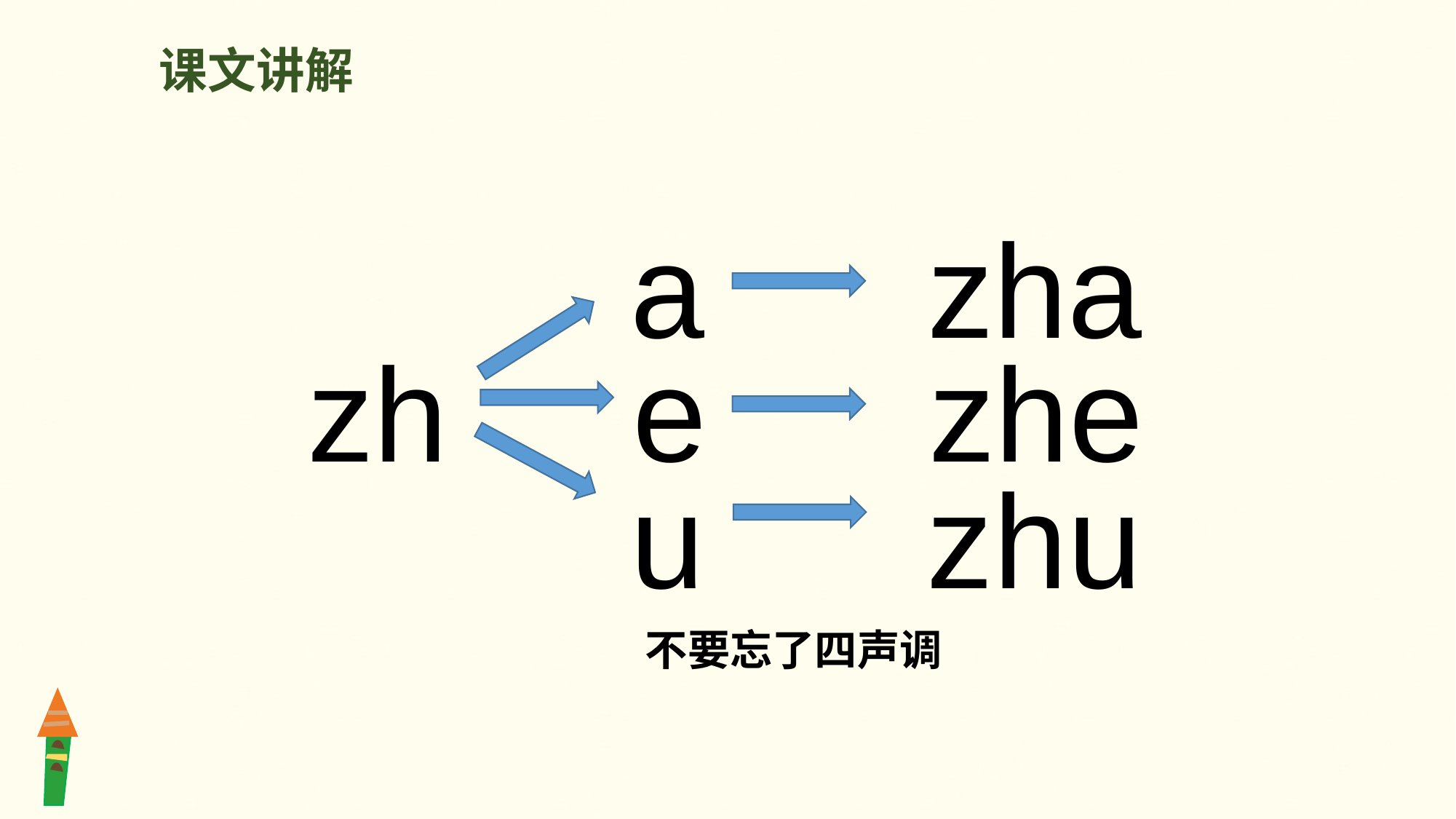

课文讲解
           a           zha

zh     e      zhe
           u      zhu

不要忘了四声调